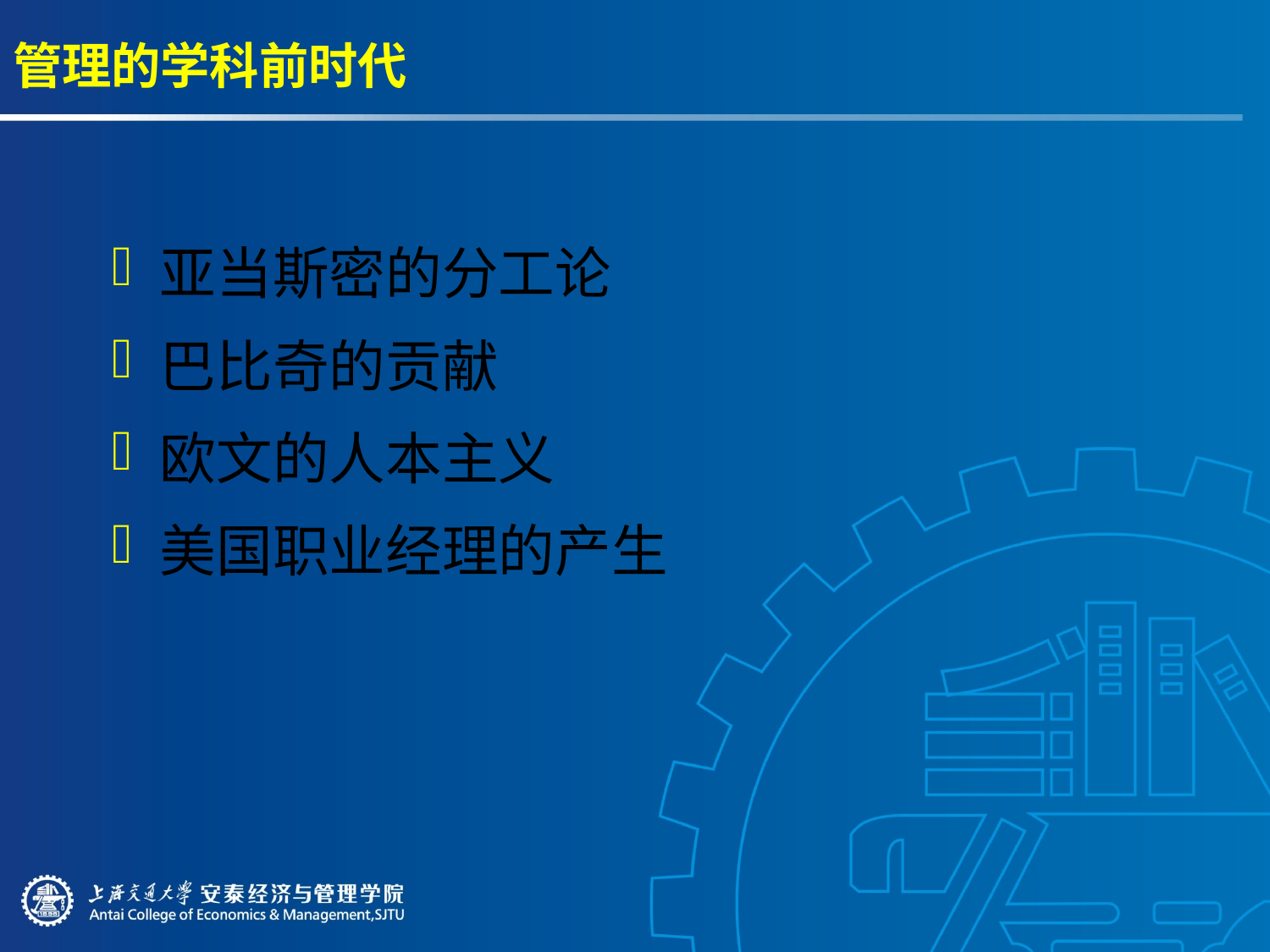

# 管理的学科前时代
亚当斯密的分工论
巴比奇的贡献
欧文的人本主义
美国职业经理的产生